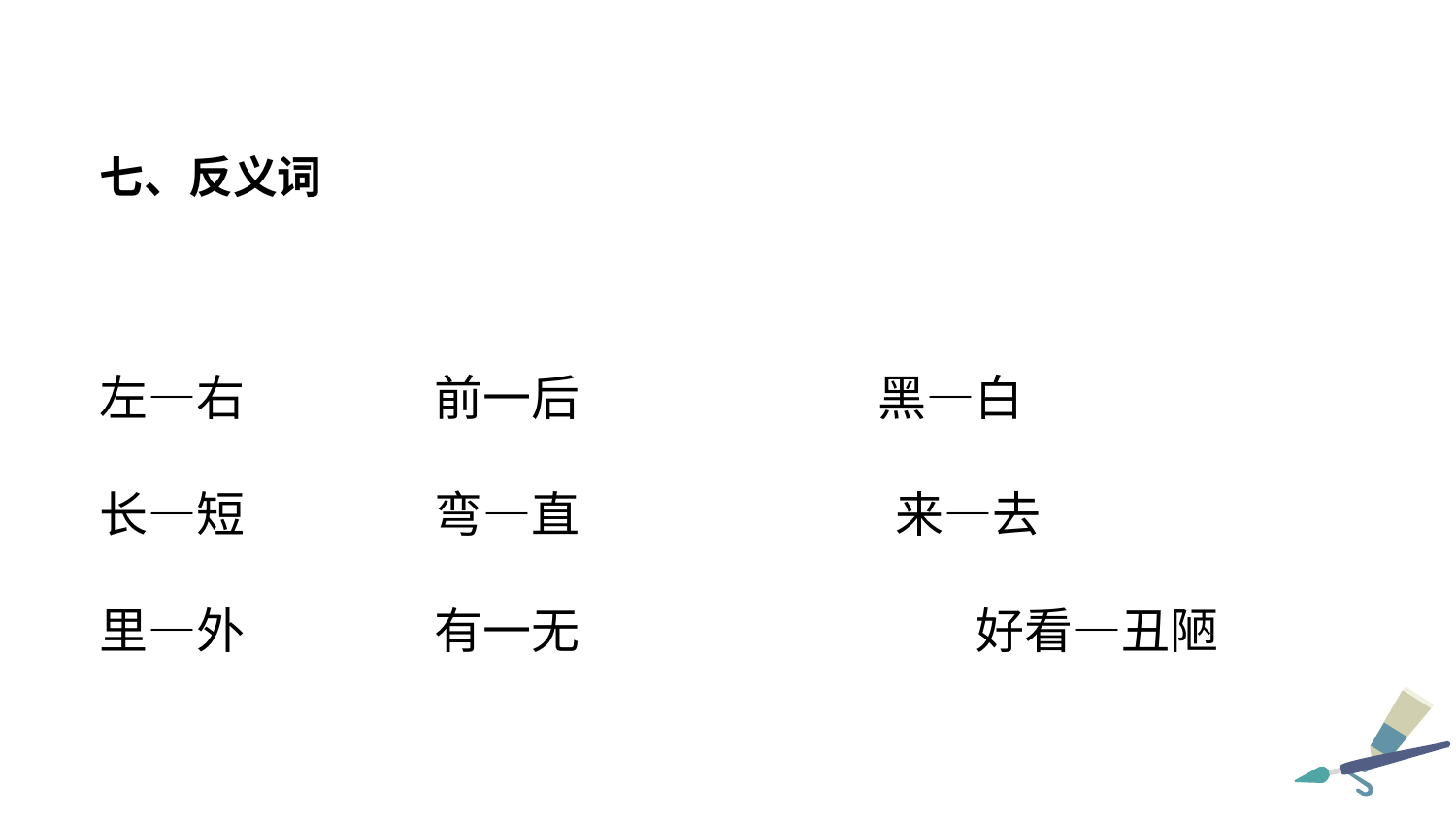

七、反义词

左—右	    前一后    	                  黑—白
长—短	    弯—直                             来—去
里—外	    有一无	                           好看—丑陋